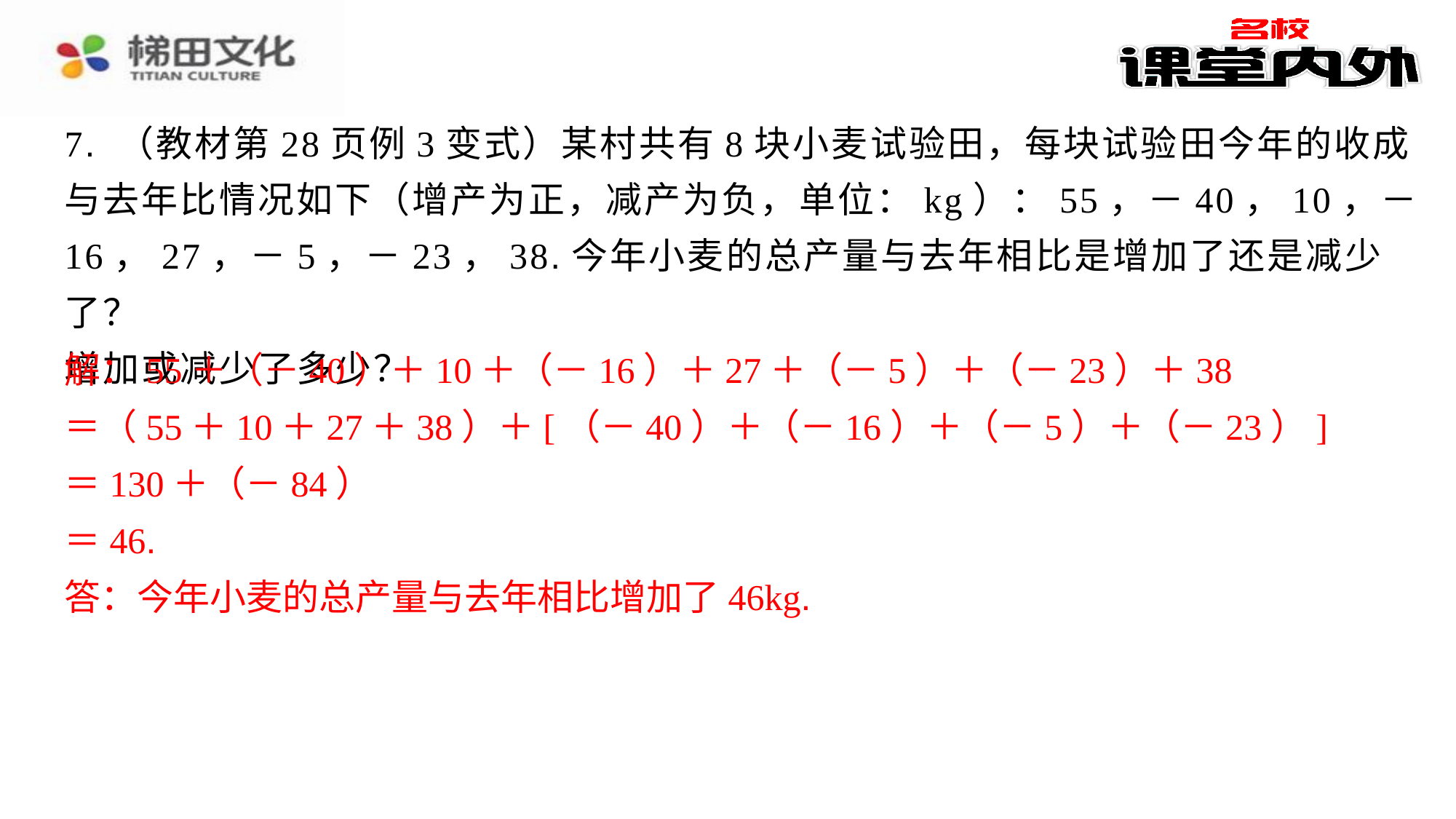

7. （教材第28页例3变式）某村共有8块小麦试验田，每块试验田今年的收成
与去年比情况如下（增产为正，减产为负，单位：kg）：55，－40，10，－
16，27，－5，－23，38.今年小麦的总产量与去年相比是增加了还是减少了？
增加或减少了多少？
解：55＋（－40）＋10＋（－16）＋27＋（－5）＋（－23）＋38
＝（55＋10＋27＋38）＋[（－40）＋（－16）＋（－5）＋（－23）]
＝130＋（－84）
＝46.
答：今年小麦的总产量与去年相比增加了46kg.
解：55＋（－40）＋10＋（－16）＋27＋（－5）＋（－23）＋38
＝（55＋10＋27＋38）＋[（－40）＋（－16）＋（－5）＋（－23）]
＝130＋（－84）
＝46.
答：今年小麦的总产量与去年相比增加了46kg.